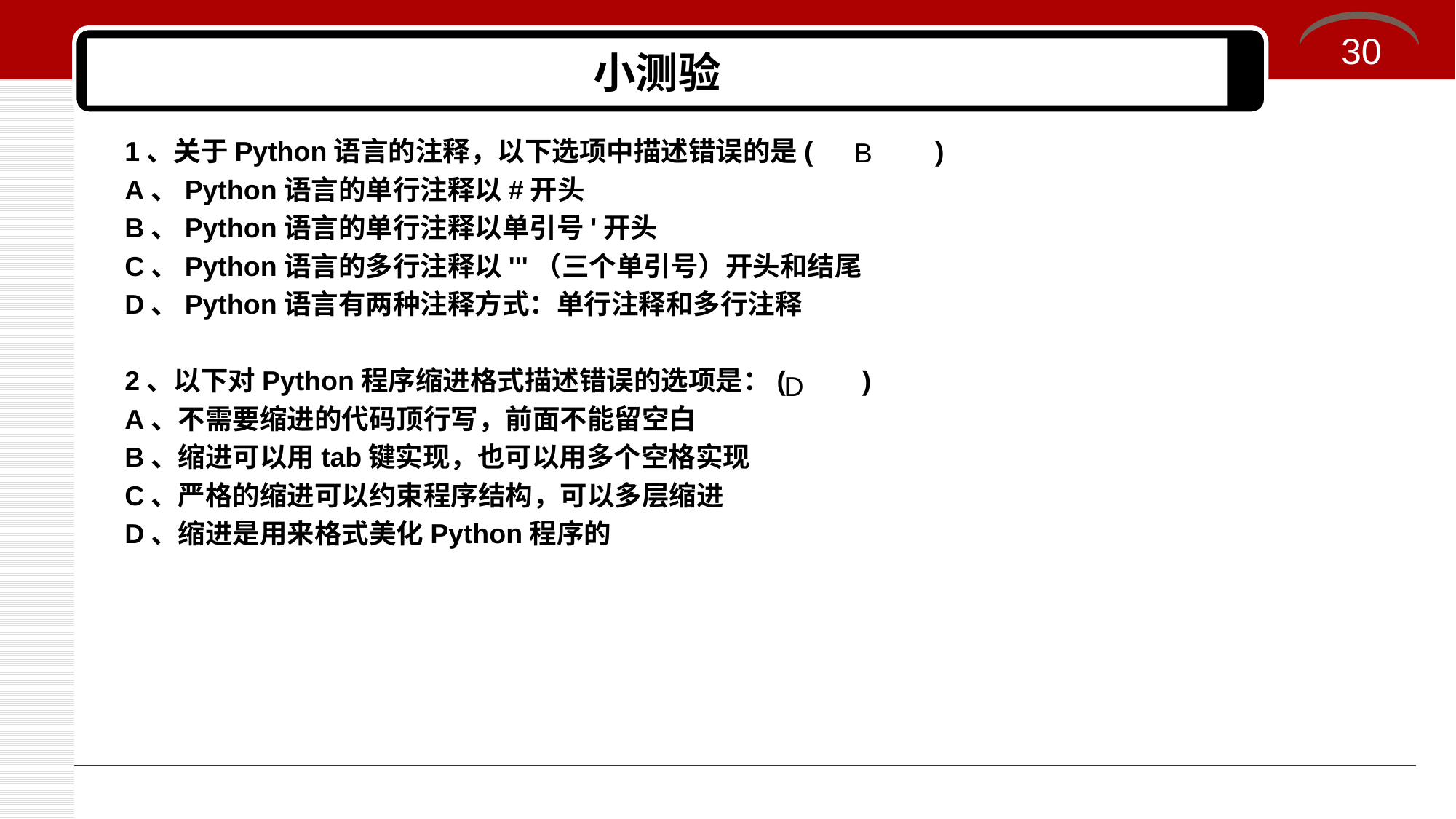

30
# 小测验
1、关于Python语言的注释，以下选项中描述错误的是(                )
A、Python语言的单行注释以#开头
B、Python语言的单行注释以单引号'开头
C、Python语言的多行注释以'''（三个单引号）开头和结尾
D、Python语言有两种注释方式：单行注释和多行注释

2、以下对Python程序缩进格式描述错误的选项是：(          )
A、不需要缩进的代码顶行写，前面不能留空白
B、缩进可以用tab键实现，也可以用多个空格实现
C、严格的缩进可以约束程序结构，可以多层缩进
D、缩进是用来格式美化Python程序的

B
D